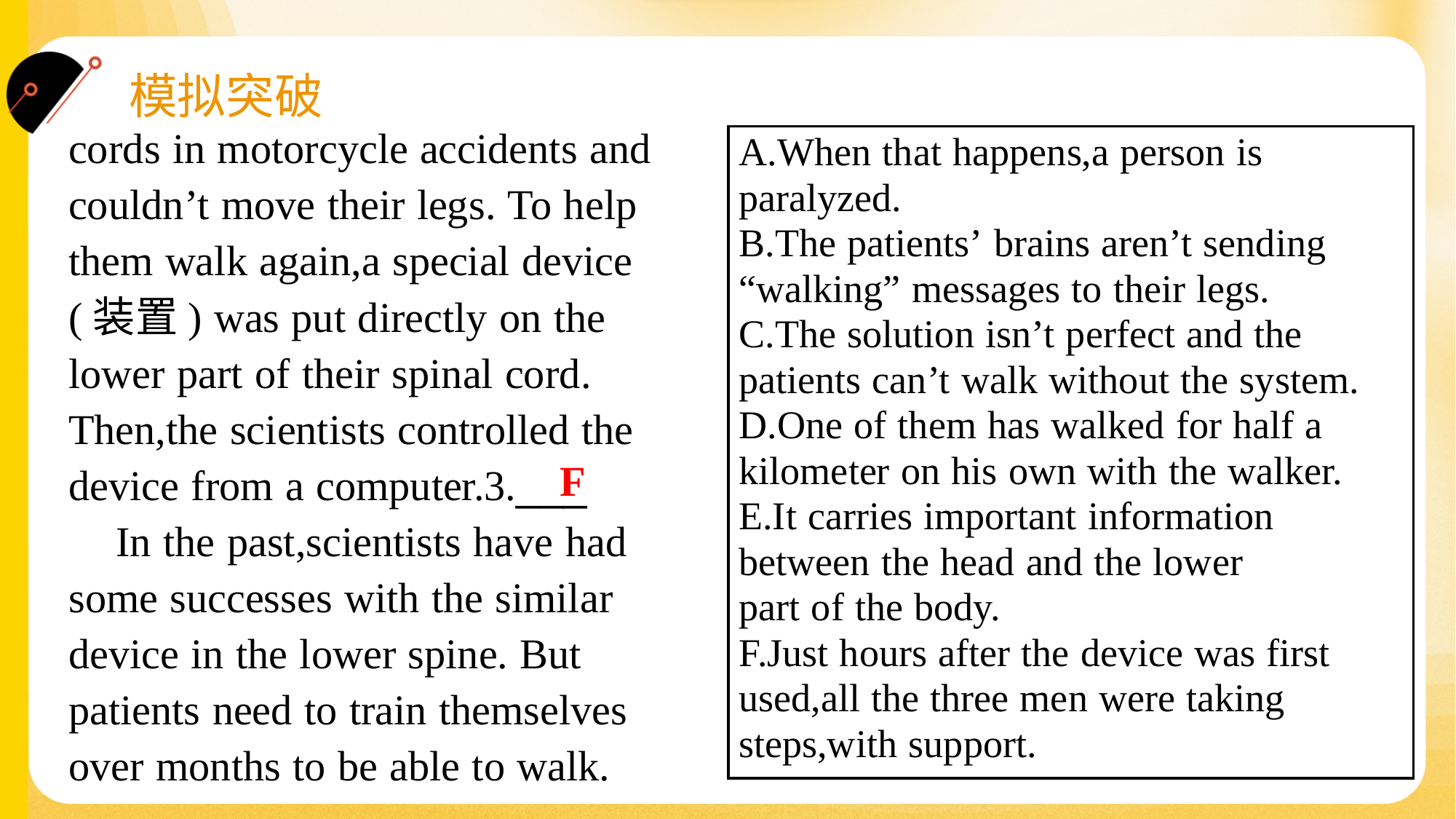

cords in motorcycle accidents and
couldn’t move their legs. To help
them walk again,a special device
(装置) was put directly on the
lower part of their spinal cord.
Then,the scientists controlled the
device from a computer.3.___
    In the past,scientists have had
some successes with the similar
device in the lower spine. But
patients need to train themselves
over months to be able to walk.

A.When that happens,a person is
paralyzed.
B.The patients’ brains aren’t sending
“walking” messages to their legs.
C.The solution isn’t perfect and the
patients can’t walk without the system.
D.One of them has walked for half a
kilometer on his own with the walker.
E.It carries important information
between the head and the lower
part of the body.
F.Just hours after the device was first
used,all the three men were taking
steps,with support.
F